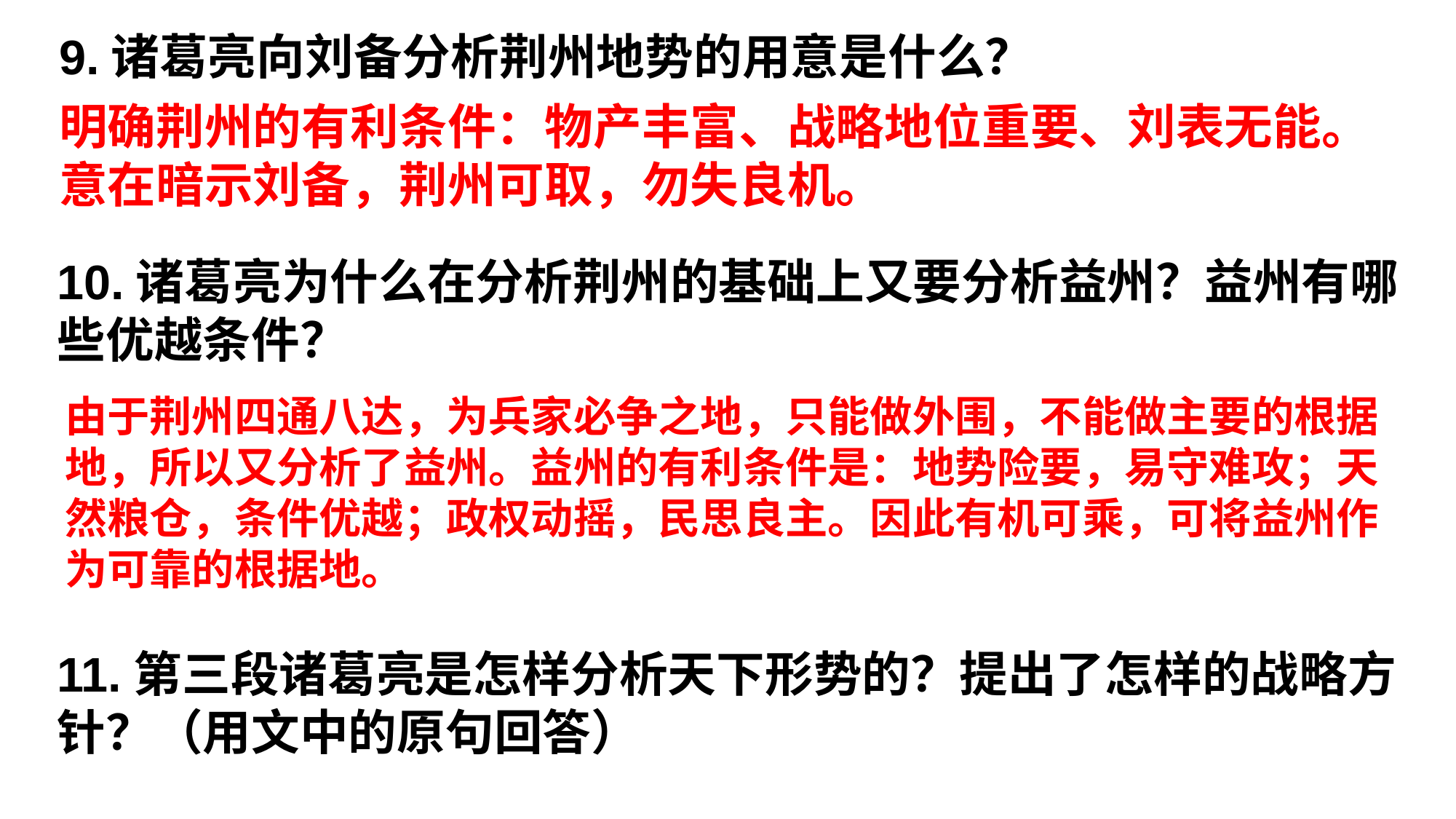

9.诸葛亮向刘备分析荆州地势的用意是什么？
明确荆州的有利条件：物产丰富、战略地位重要、刘表无能。意在暗示刘备，荆州可取，勿失良机。
10.诸葛亮为什么在分析荆州的基础上又要分析益州？益州有哪些优越条件？
由于荆州四通八达，为兵家必争之地，只能做外围，不能做主要的根据地，所以又分析了益州。益州的有利条件是：地势险要，易守难攻；天然粮仓，条件优越；政权动摇，民思良主。因此有机可乘，可将益州作为可靠的根据地。
11.第三段诸葛亮是怎样分析天下形势的？提出了怎样的战略方针？（用文中的原句回答）